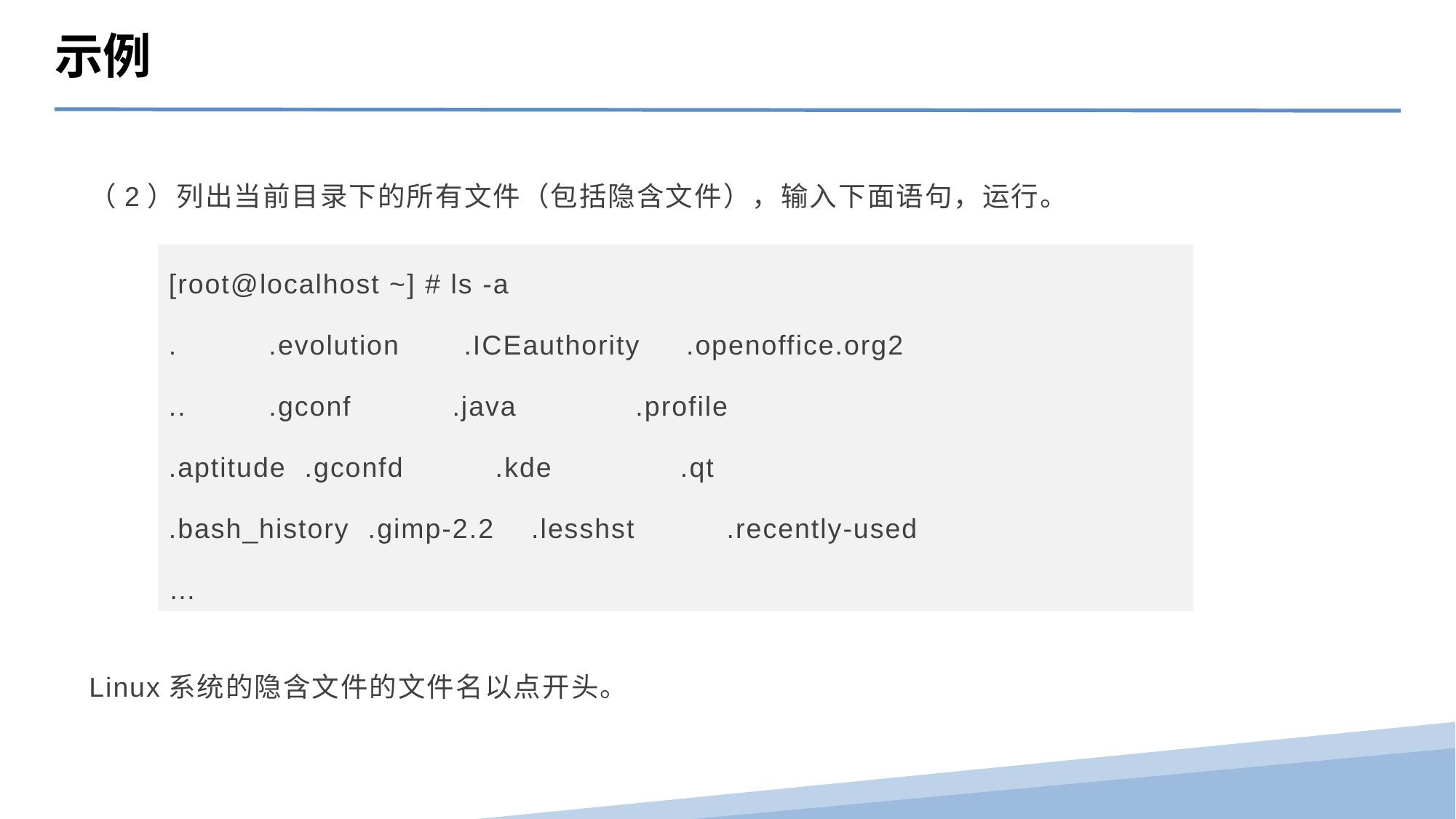

示例
（2）列出当前目录下的所有文件（包括隐含文件），输入下面语句，运行。

Linux系统的隐含文件的文件名以点开头。
[root@localhost ~] # ls -a
.          .evolution       .ICEauthority     .openoffice.org2
..         .gconf           .java             .profile
.aptitude  .gconfd          .kde              .qt
.bash_history  .gimp-2.2    .lesshst          .recently-used
…